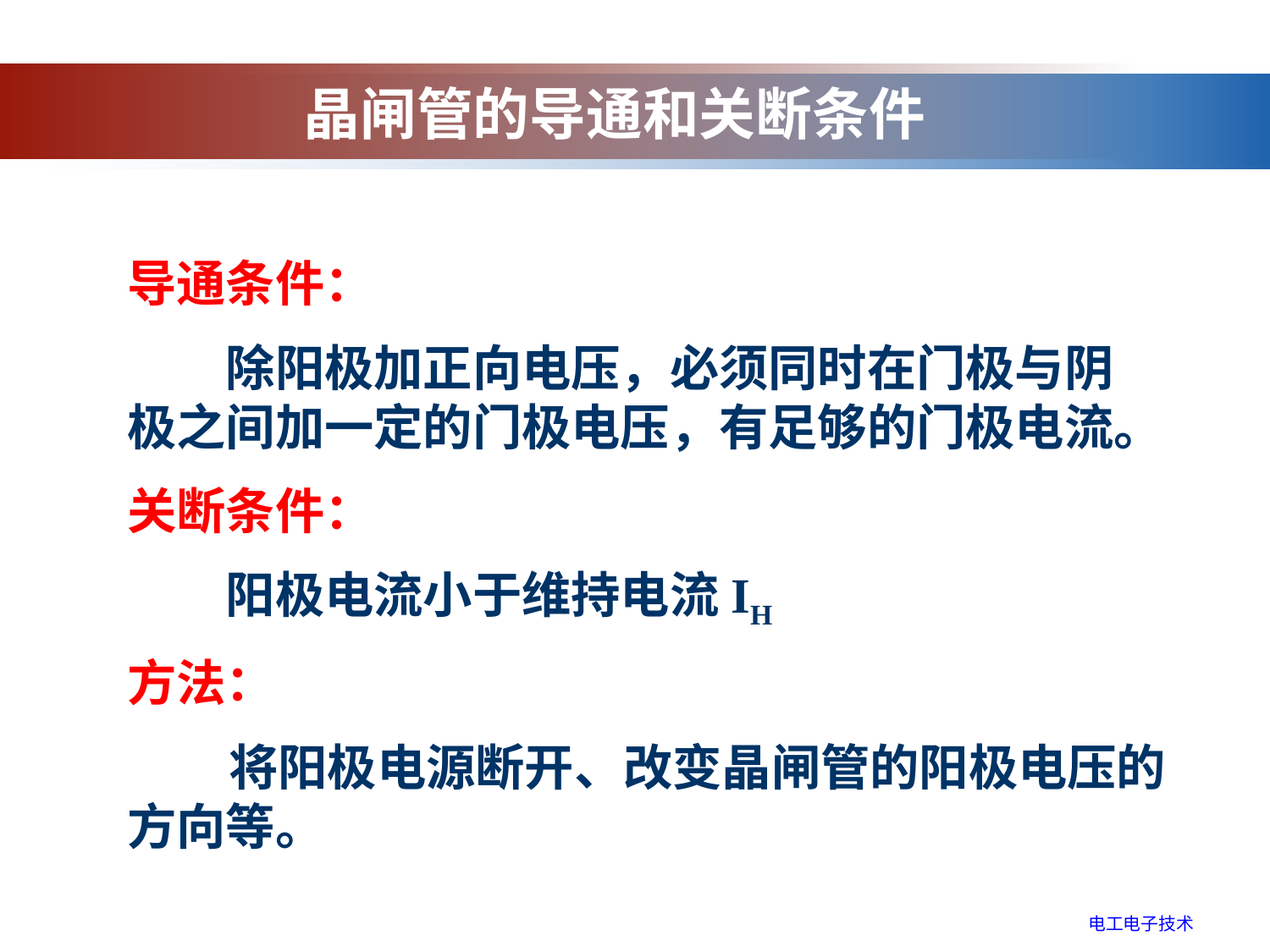

晶闸管的导通和关断条件
导通条件：
　　除阳极加正向电压，必须同时在门极与阴极之间加一定的门极电压，有足够的门极电流。
关断条件：
　　阳极电流小于维持电流IH
方法：
        将阳极电源断开、改变晶闸管的阳极电压的方向等。
电工电子技术